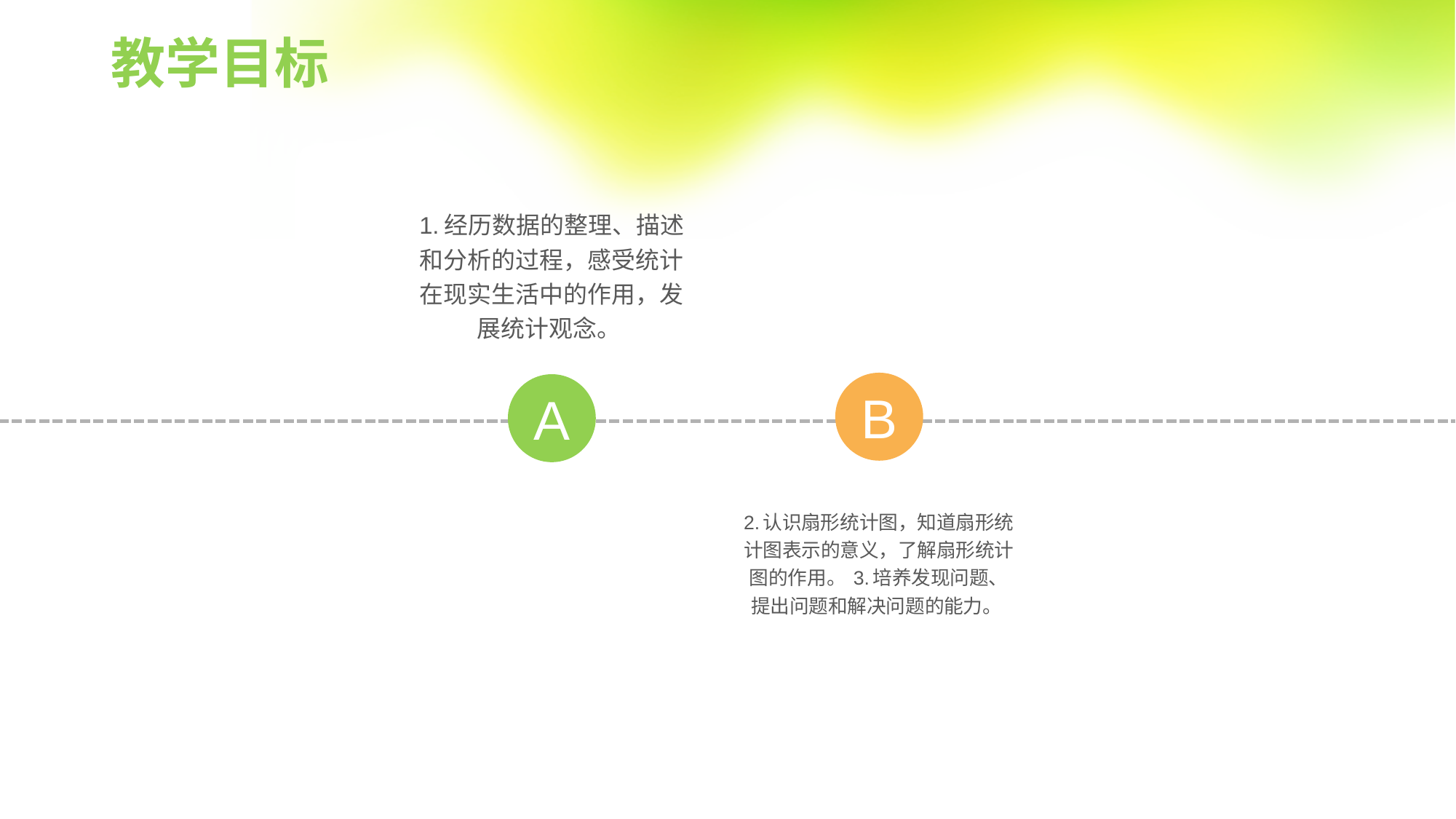

教学目标
1.经历数据的整理、描述和分析的过程，感受统计在现实生活中的作用，发展统计观念。
B
A
2.认识扇形统计图，知道扇形统计图表示的意义，了解扇形统计图的作用。 3.培养发现问题、提出问题和解决问题的能力。